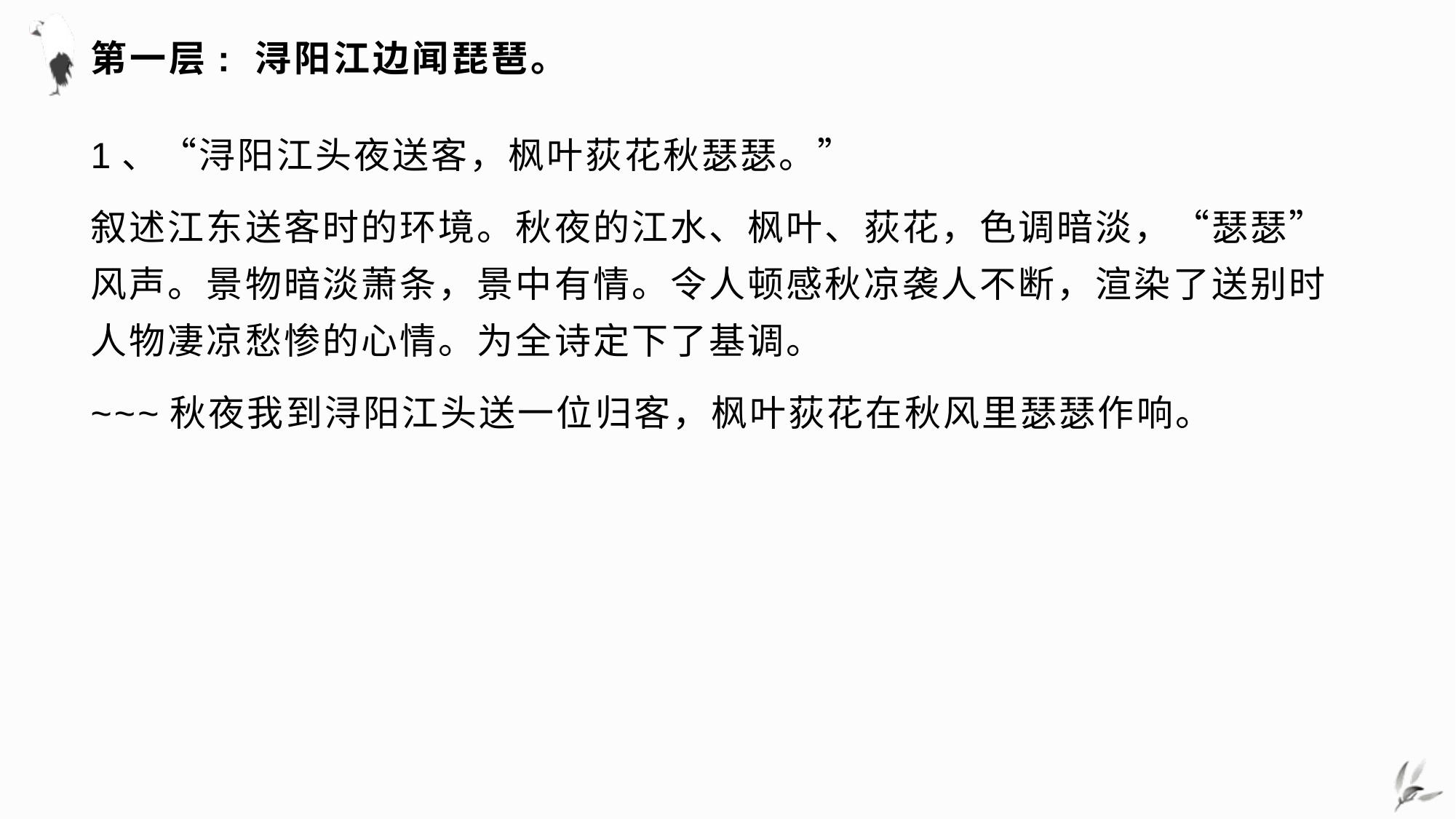

# 第一层: 浔阳江边闻琵琶。
1、“浔阳江头夜送客，枫叶荻花秋瑟瑟。”
叙述江东送客时的环境。秋夜的江水、枫叶、荻花，色调暗淡，“瑟瑟”风声。景物暗淡萧条，景中有情。令人顿感秋凉袭人不断，渲染了送别时人物凄凉愁惨的心情。为全诗定下了基调。
~~~秋夜我到浔阳江头送一位归客，枫叶荻花在秋风里瑟瑟作响。